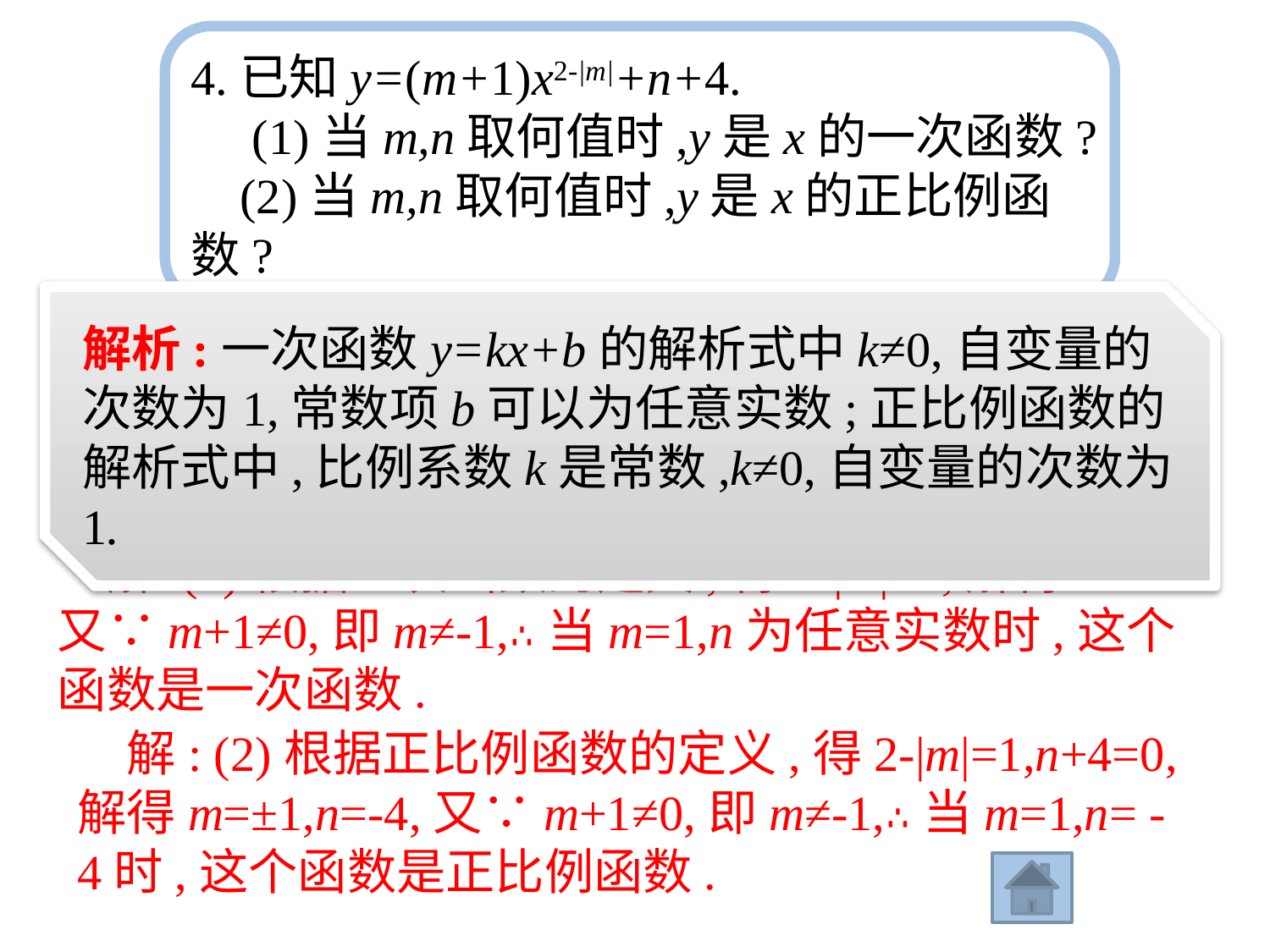

4.已知y=(m+1)x2-|m|+n+4.
　(1)当m,n取何值时,y是x的一次函数?
    (2)当m,n取何值时,y是x的正比例函数?
解析:一次函数y=kx+b的解析式中k≠0,自变量的次数为1,常数项b可以为任意实数;正比例函数的解析式中,比例系数k是常数,k≠0,自变量的次数为1.
　解:(1)根据一次函数的定义,得2-|m|=1,解得m=±1.
又∵m+1≠0,即m≠-1,∴当m=1,n为任意实数时,这个函数是一次函数.
　解: (2)根据正比例函数的定义,得2-|m|=1,n+4=0,解得m=±1,n=-4,又∵m+1≠0,即m≠-1,∴当m=1,n= - 4时,这个函数是正比例函数.